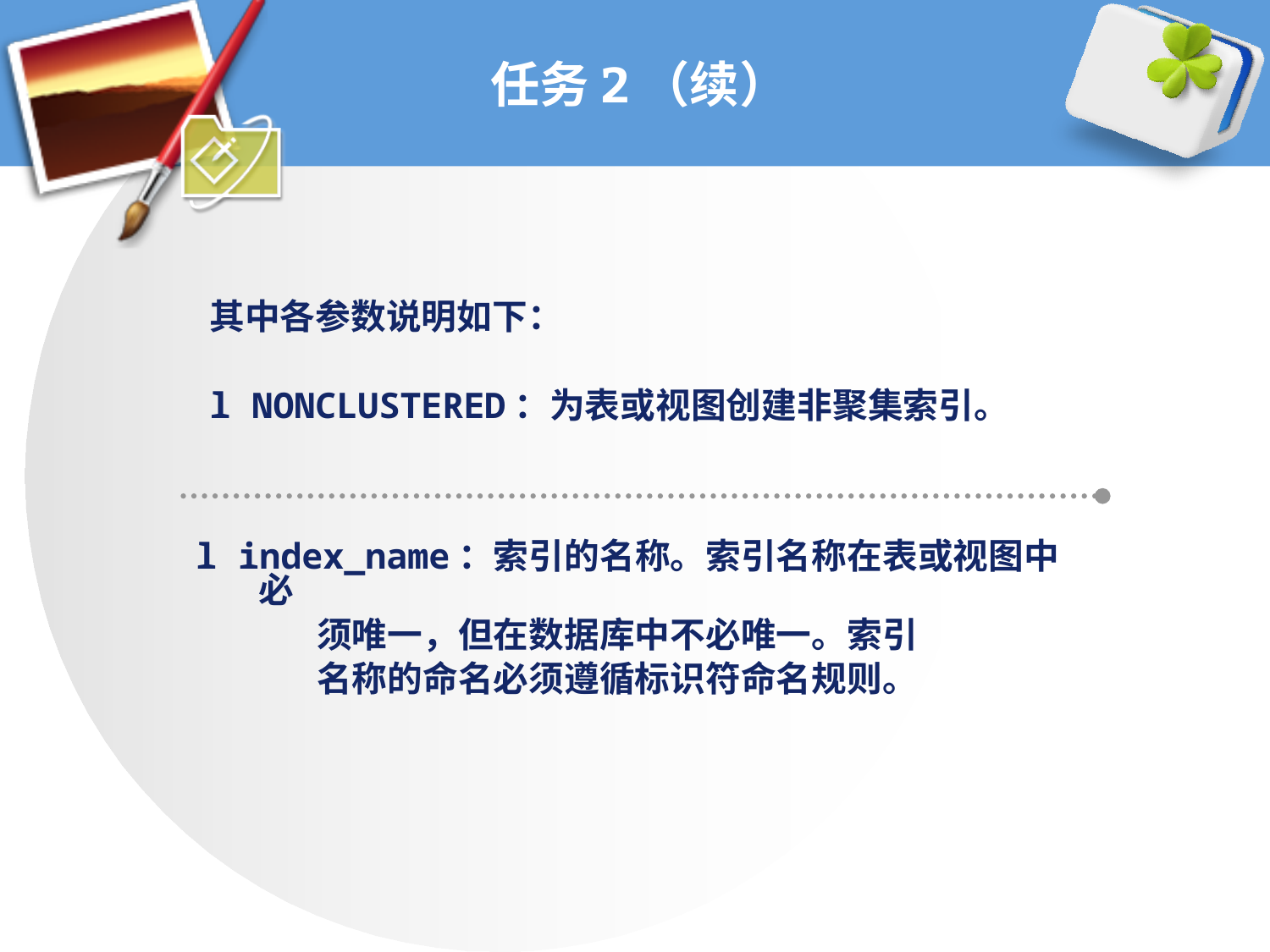

# 任务2（续）
其中各参数说明如下：

l NONCLUSTERED：为表或视图创建非聚集索引。

l index_name：索引的名称。索引名称在表或视图中必
              须唯一，但在数据库中不必唯一。索引
              名称的命名必须遵循标识符命名规则。